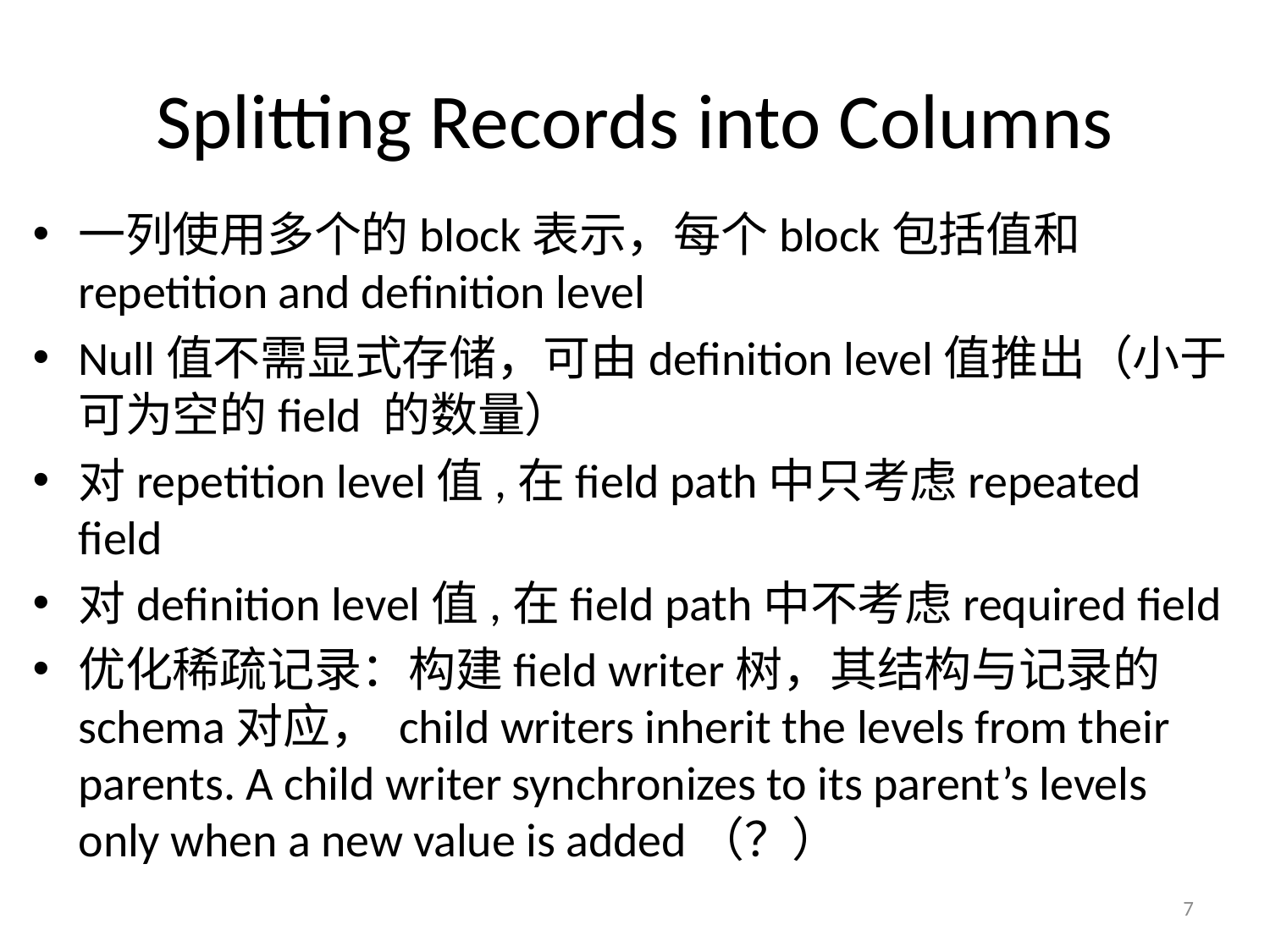

# Splitting Records into Columns
一列使用多个的block表示，每个block包括值和repetition and definition level
Null值不需显式存储，可由definition level值推出（小于可为空的field 的数量）
对repetition level值,在field path中只考虑repeated field
对definition level值,在field path中不考虑required field
优化稀疏记录：构建field writer树，其结构与记录的schema对应， child writers inherit the levels from their parents. A child writer synchronizes to its parent’s levels only when a new value is added（？）

7